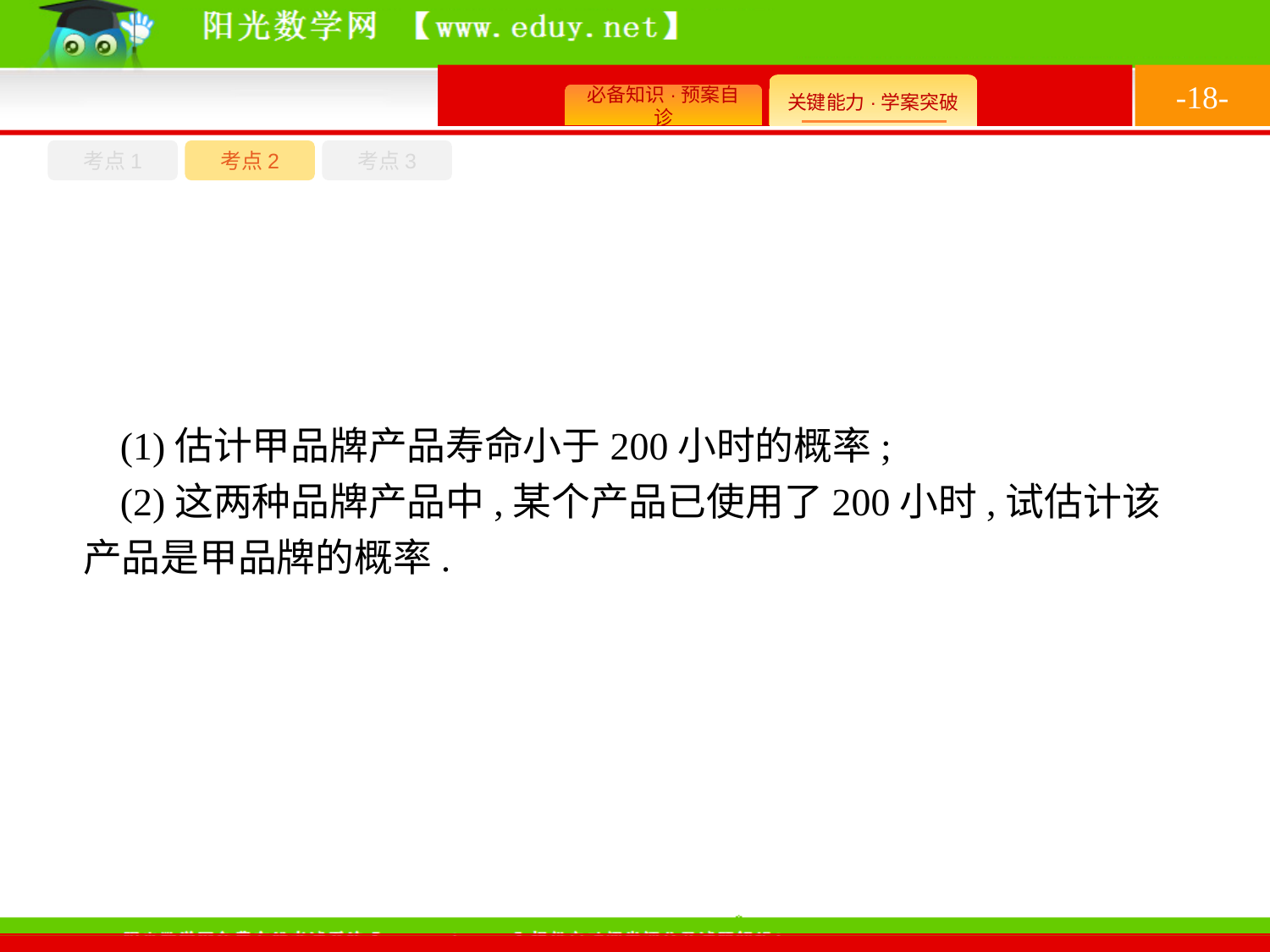

-18-
考点1
考点3
考点2
(1)估计甲品牌产品寿命小于200小时的概率;
(2)这两种品牌产品中,某个产品已使用了200小时,试估计该产品是甲品牌的概率.